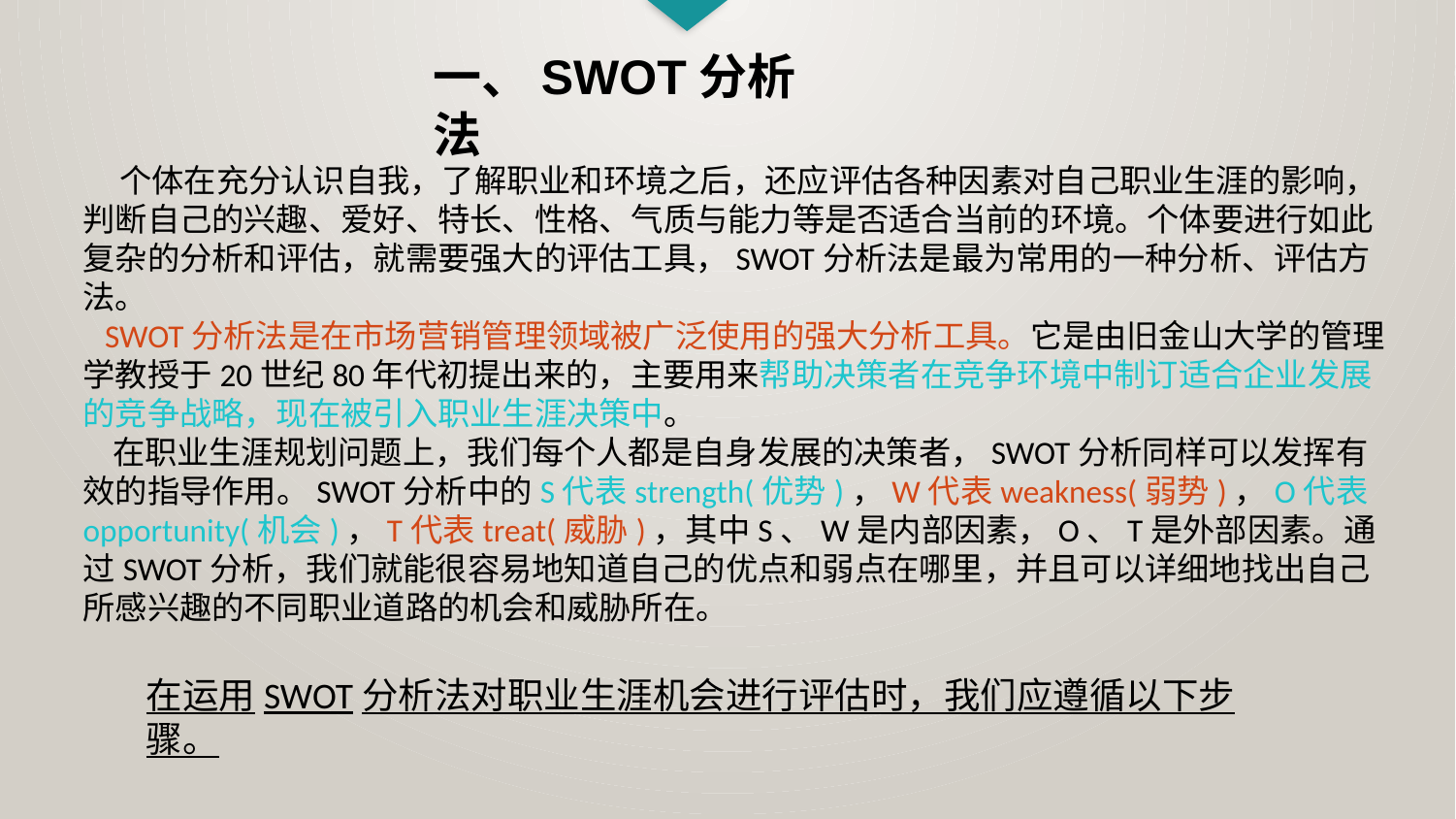

一、SWOT分析法
    个体在充分认识自我，了解职业和环境之后，还应评估各种因素对自己职业生涯的影响，判断自己的兴趣、爱好、特长、性格、气质与能力等是否适合当前的环境。个体要进行如此复杂的分析和评估，就需要强大的评估工具，SWOT分析法是最为常用的一种分析、评估方法。
   SWOT分析法是在市场营销管理领域被广泛使用的强大分析工具。它是由旧金山大学的管理学教授于20世纪80年代初提出来的，主要用来帮助决策者在竞争环境中制订适合企业发展的竞争战略，现在被引入职业生涯决策中。
   在职业生涯规划问题上，我们每个人都是自身发展的决策者，SWOT分析同样可以发挥有效的指导作用。SWOT分析中的S代表strength(优势)，W代表weakness(弱势)，O代表opportunity(机会)，T代表treat(威胁)，其中S、W是内部因素，O、T是外部因素。通过SWOT分析，我们就能很容易地知道自己的优点和弱点在哪里，并且可以详细地找出自己所感兴趣的不同职业道路的机会和威胁所在。
在运用SWOT分析法对职业生涯机会进行评估时，我们应遵循以下步骤。
42